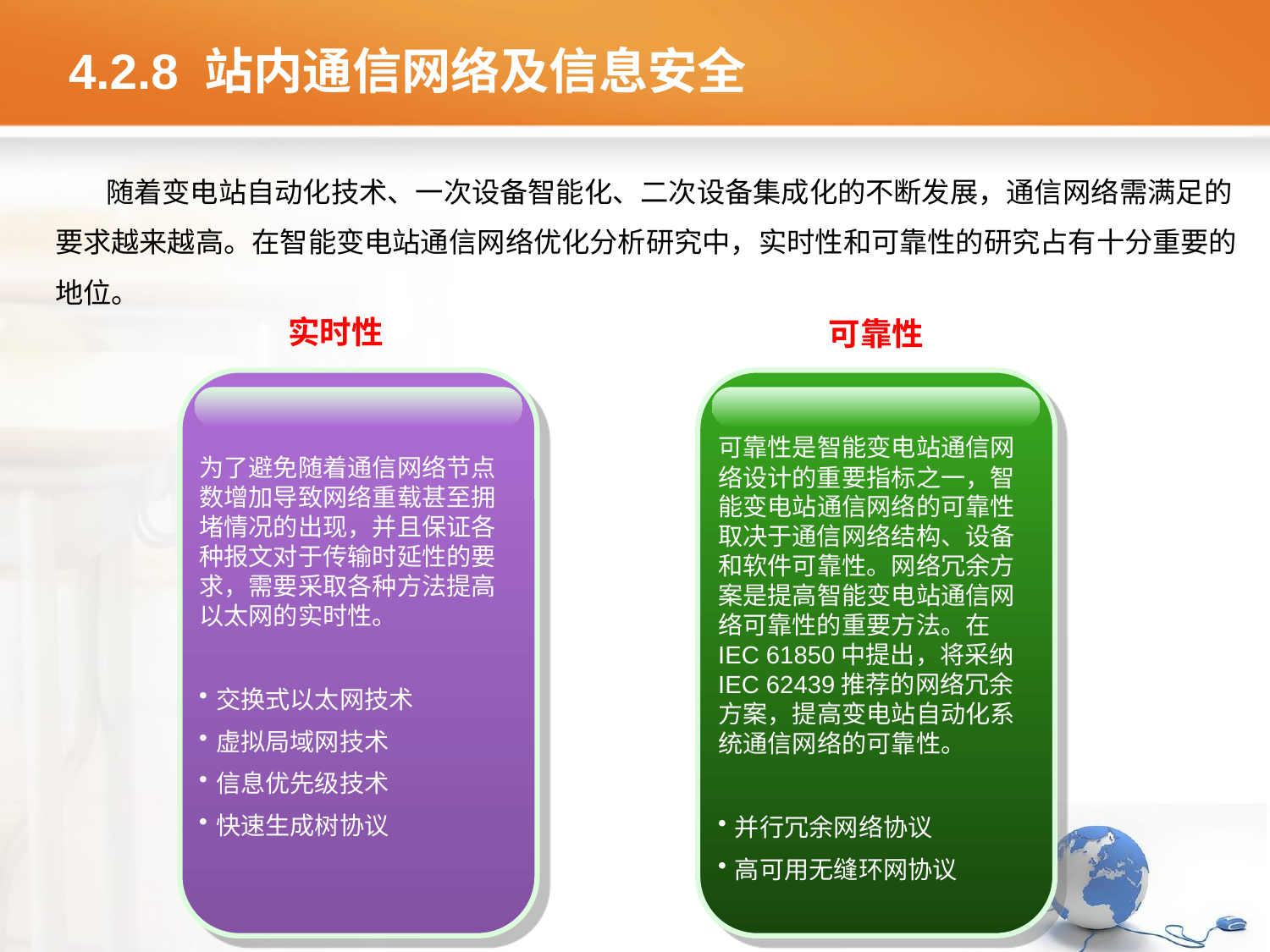

4.2.8 站内通信网络及信息安全
       随着变电站自动化技术、一次设备智能化、二次设备集成化的不断发展，通信网络需满足的要求越来越高。在智能变电站通信网络优化分析研究中，实时性和可靠性的研究占有十分重要的地位。
实时性
可靠性

可靠性是智能变电站通信网络设计的重要指标之一，智能变电站通信网络的可靠性取决于通信网络结构、设备和软件可靠性。网络冗余方案是提高智能变电站通信网络可靠性的重要方法。在IEC 61850中提出，将采纳IEC 62439推荐的网络冗余方案，提高变电站自动化系统通信网络的可靠性。

并行冗余网络协议
高可用无缝环网协议
为了避免随着通信网络节点数增加导致网络重载甚至拥堵情况的出现，并且保证各种报文对于传输时延性的要求，需要采取各种方法提高以太网的实时性。

交换式以太网技术
虚拟局域网技术
信息优先级技术
快速生成树协议